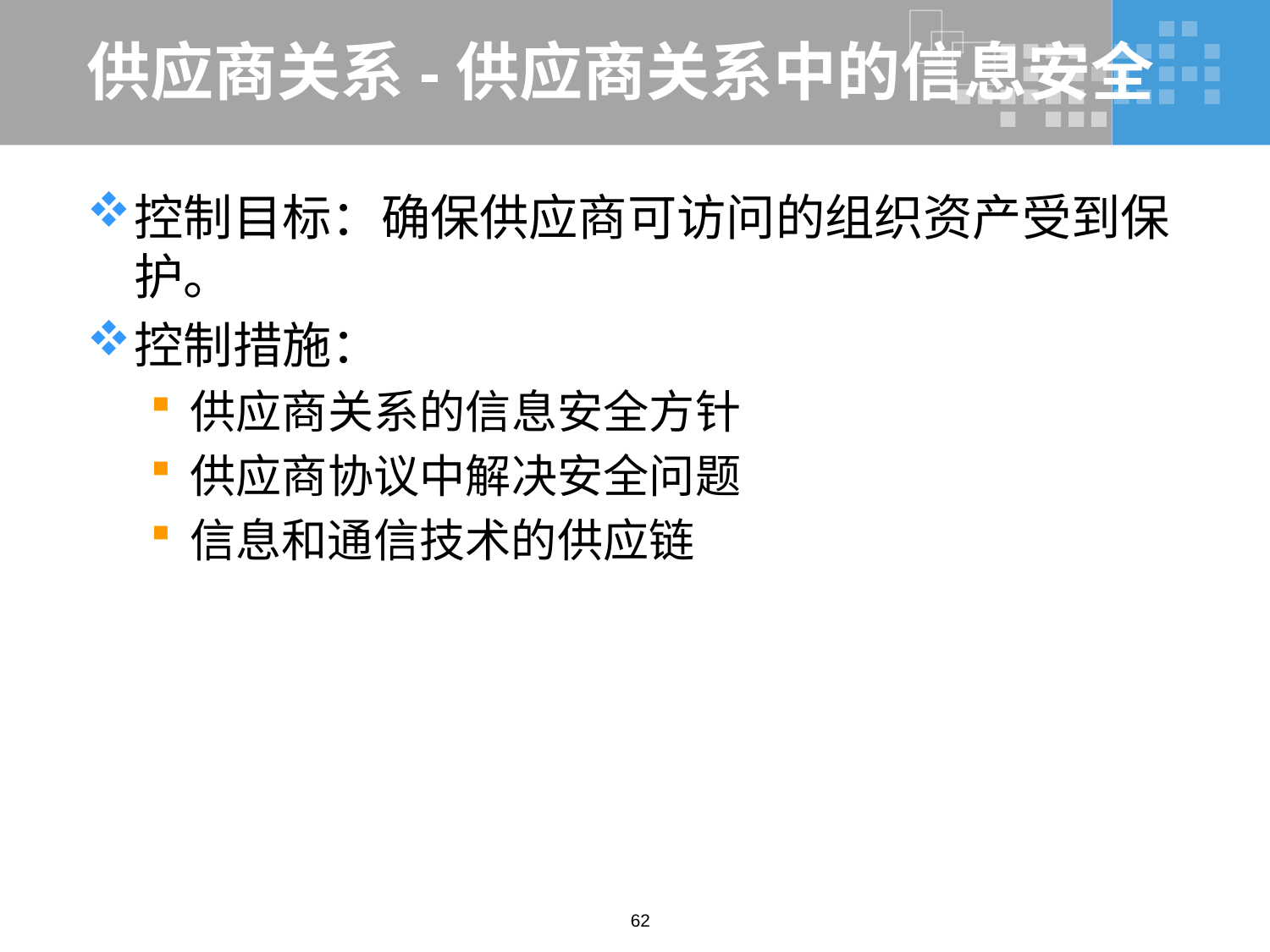

# 供应商关系-供应商关系中的信息安全
控制目标：确保供应商可访问的组织资产受到保护。
控制措施：
供应商关系的信息安全方针
供应商协议中解决安全问题
信息和通信技术的供应链

62